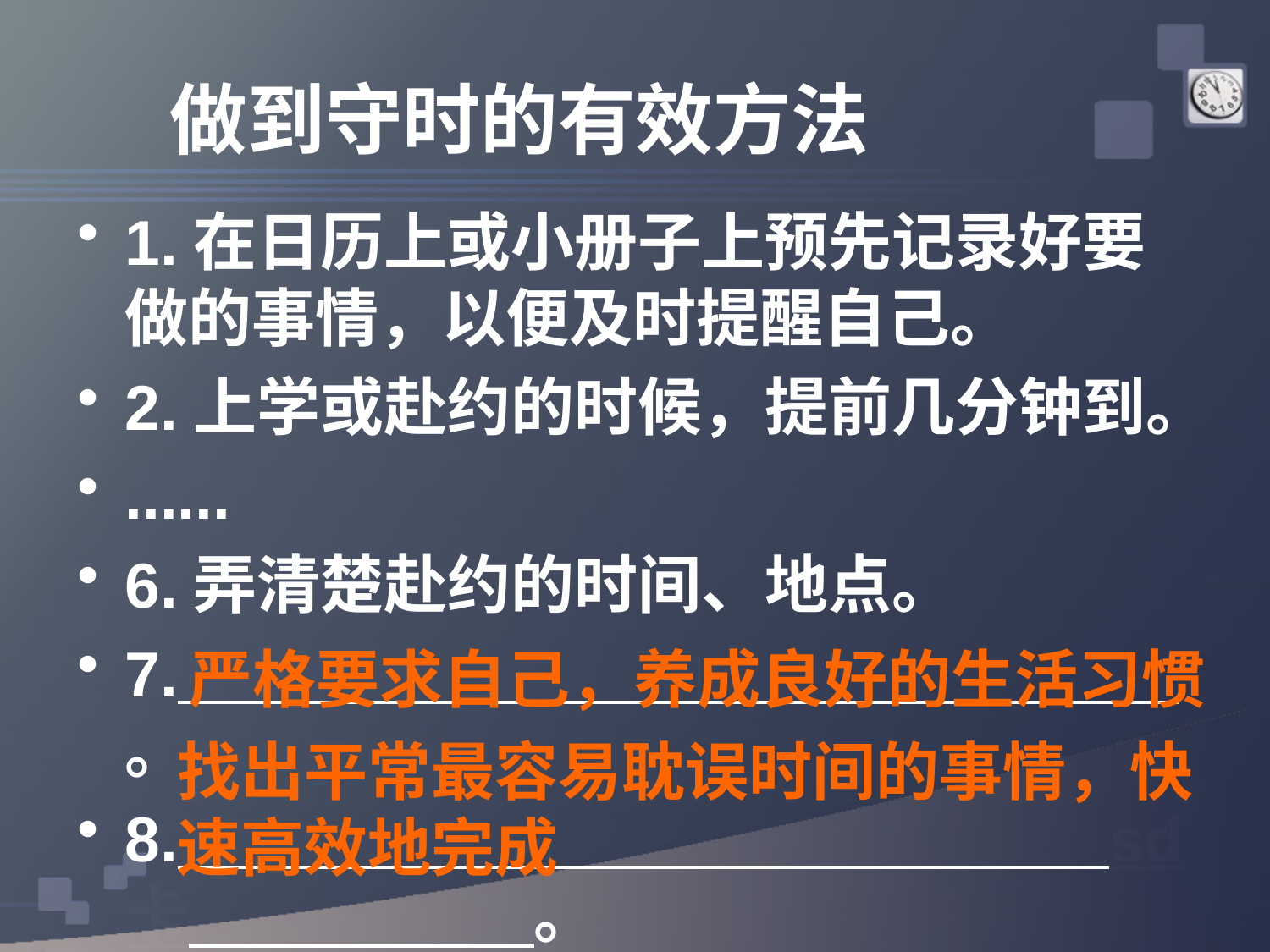

# 做到守时的有效方法
1.在日历上或小册子上预先记录好要做的事情，以便及时提醒自己。
2.上学或赴约的时候，提前几分钟到。
......
6.弄清楚赴约的时间、地点。
7.                                                          。
8.                                                     sd卡                        。
严格要求自己，养成良好的生活习惯
找出平常最容易耽误时间的事情，快速高效地完成